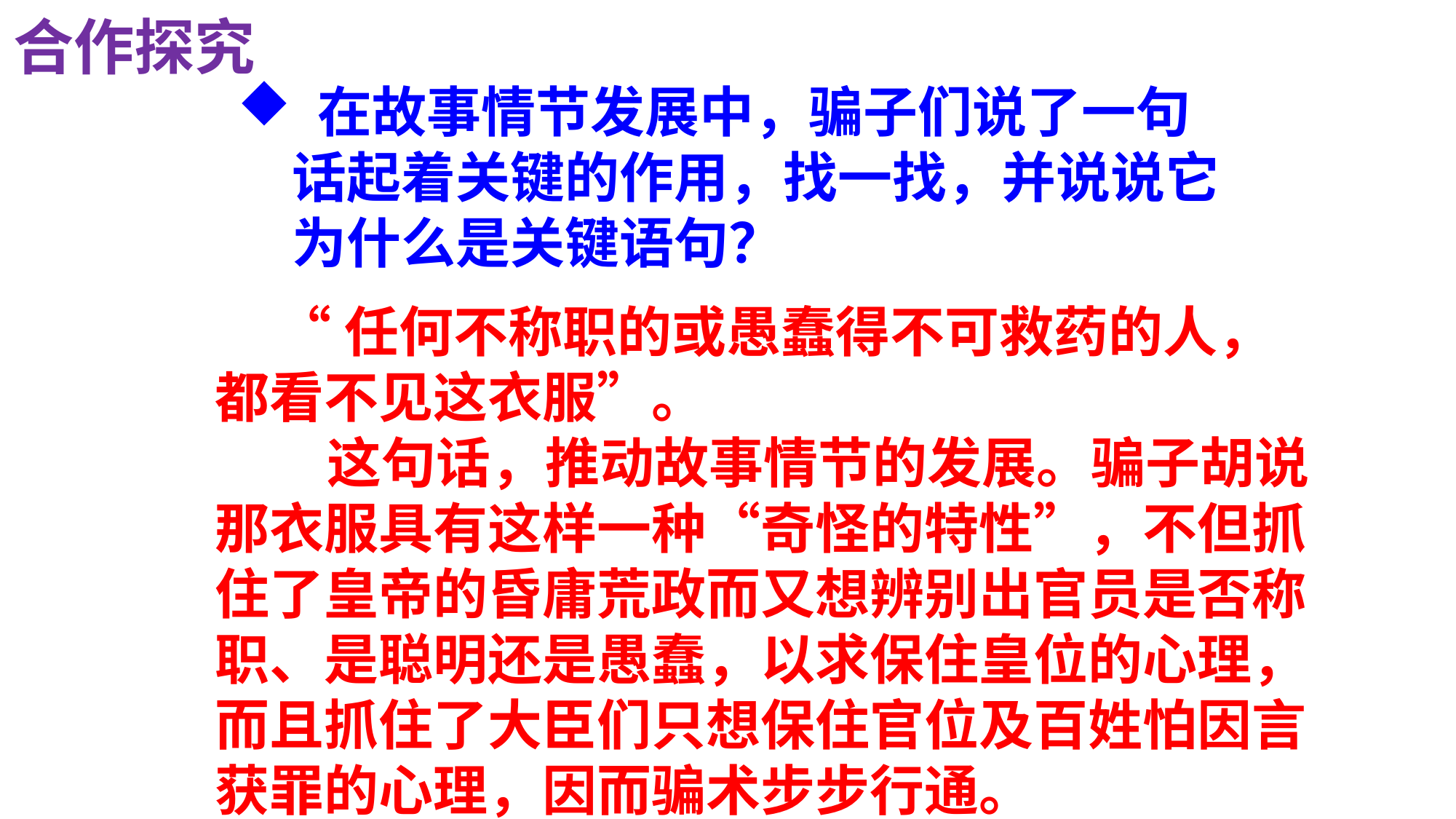

合作探究
 在故事情节发展中，骗子们说了一句话起着关键的作用，找一找，并说说它为什么是关键语句？
     “任何不称职的或愚蠢得不可救药的人，都看不见这衣服”。
        这句话，推动故事情节的发展。骗子胡说那衣服具有这样一种“奇怪的特性”，不但抓住了皇帝的昏庸荒政而又想辨别出官员是否称职、是聪明还是愚蠢，以求保住皇位的心理，而且抓住了大臣们只想保住官位及百姓怕因言获罪的心理，因而骗术步步行通。